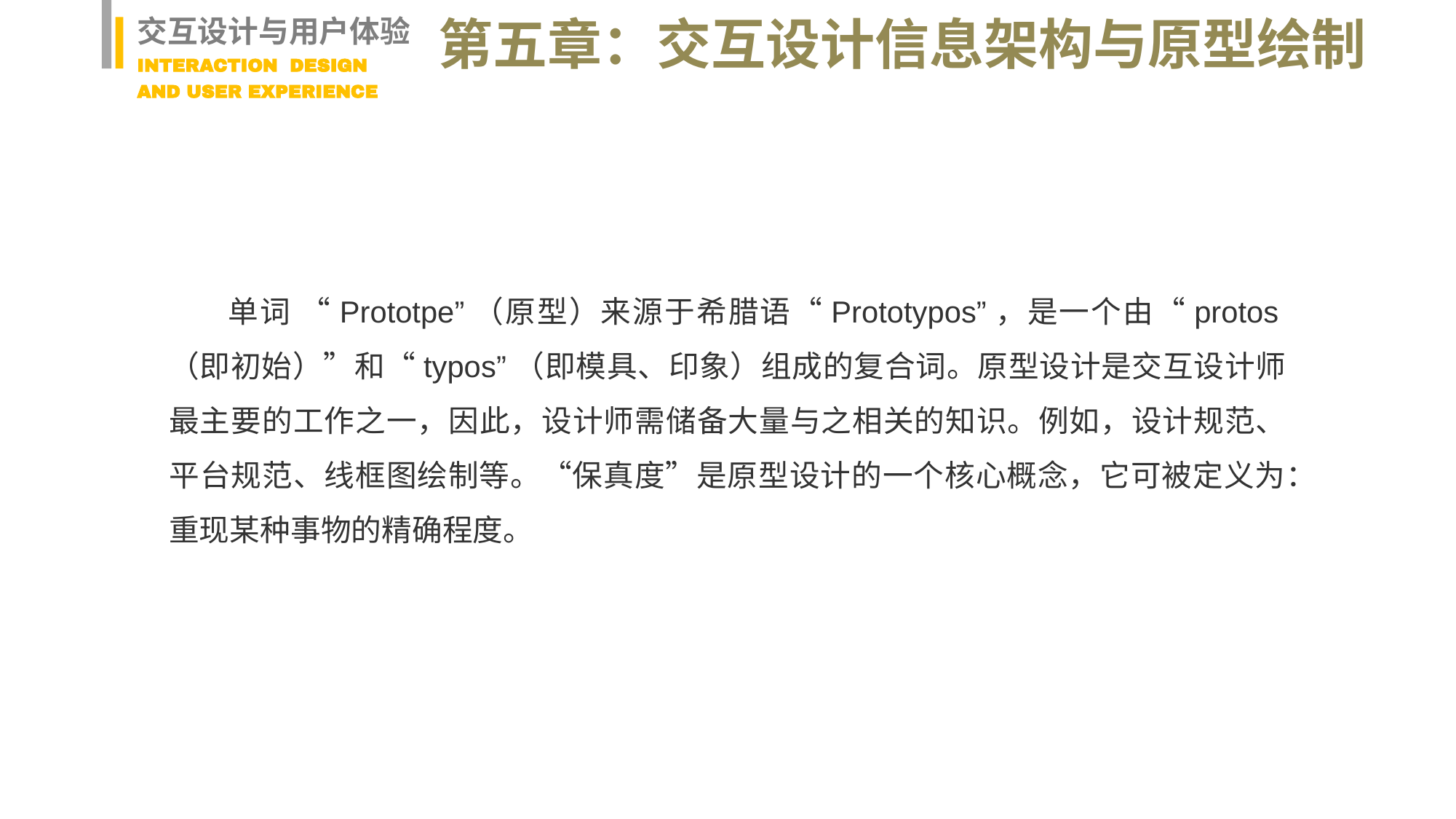

交互设计与用户体验
INTERACTION  DESIGN
AND USER EXPERIENCE
第五章：交互设计信息架构与原型绘制

 单词 “Prototpe”（原型）来源于希腊语“Prototypos”，是一个由“protos（即初始）”和“typos”（即模具、印象）组成的复合词。原型设计是交互设计师最主要的工作之一，因此，设计师需储备大量与之相关的知识。例如，设计规范、平台规范、线框图绘制等。“保真度”是原型设计的一个核心概念，它可被定义为：重现某种事物的精确程度。